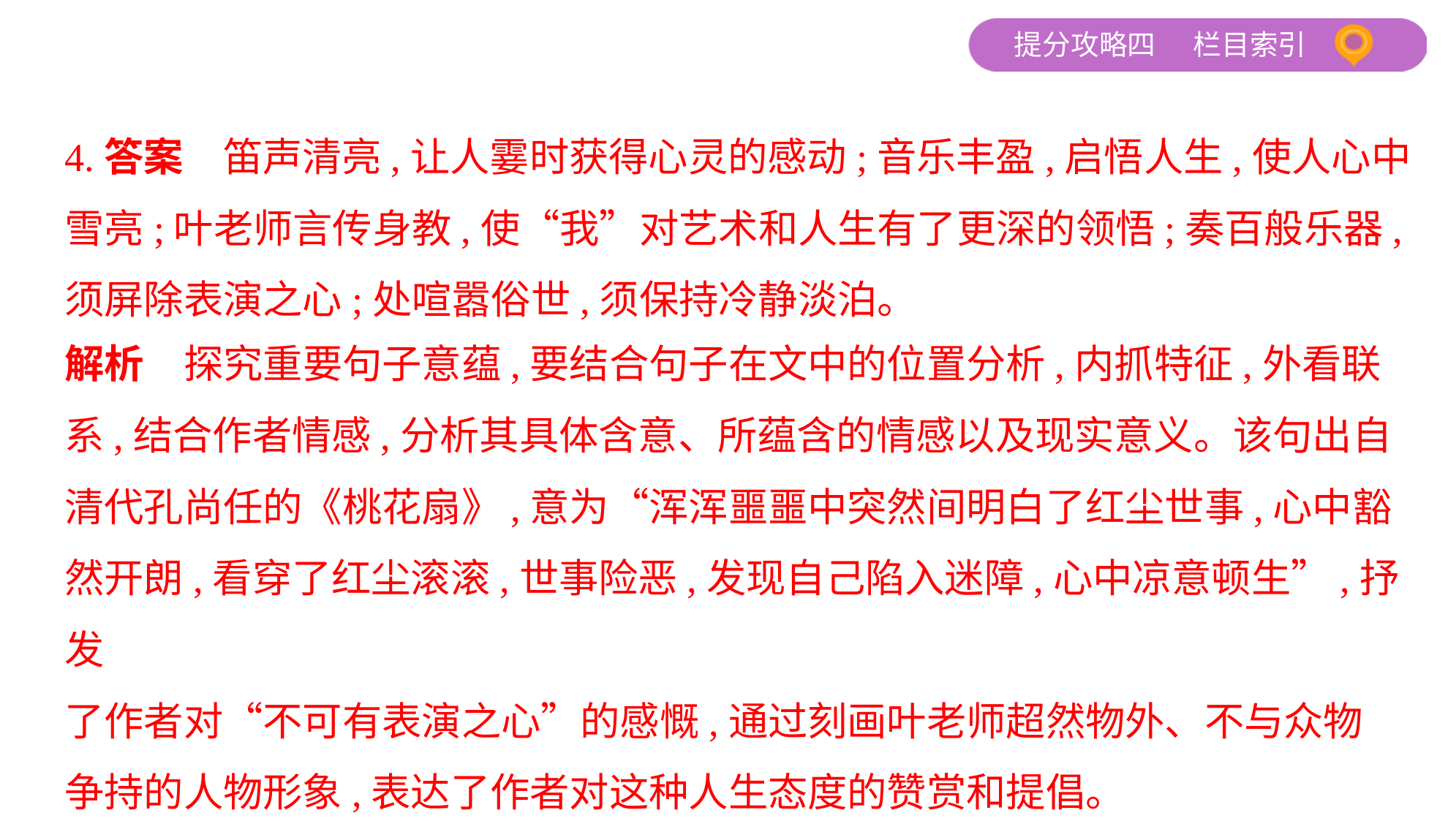

4.答案　笛声清亮,让人霎时获得心灵的感动;音乐丰盈,启悟人生,使人心中
雪亮;叶老师言传身教,使“我”对艺术和人生有了更深的领悟;奏百般乐器,
须屏除表演之心;处喧嚣俗世,须保持冷静淡泊。
解析　探究重要句子意蕴,要结合句子在文中的位置分析,内抓特征,外看联
系,结合作者情感,分析其具体含意、所蕴含的情感以及现实意义。该句出自
清代孔尚任的《桃花扇》,意为“浑浑噩噩中突然间明白了红尘世事,心中豁
然开朗,看穿了红尘滚滚,世事险恶,发现自己陷入迷障,心中凉意顿生”,抒发
了作者对“不可有表演之心”的感慨,通过刻画叶老师超然物外、不与众物
争持的人物形象,表达了作者对这种人生态度的赞赏和提倡。